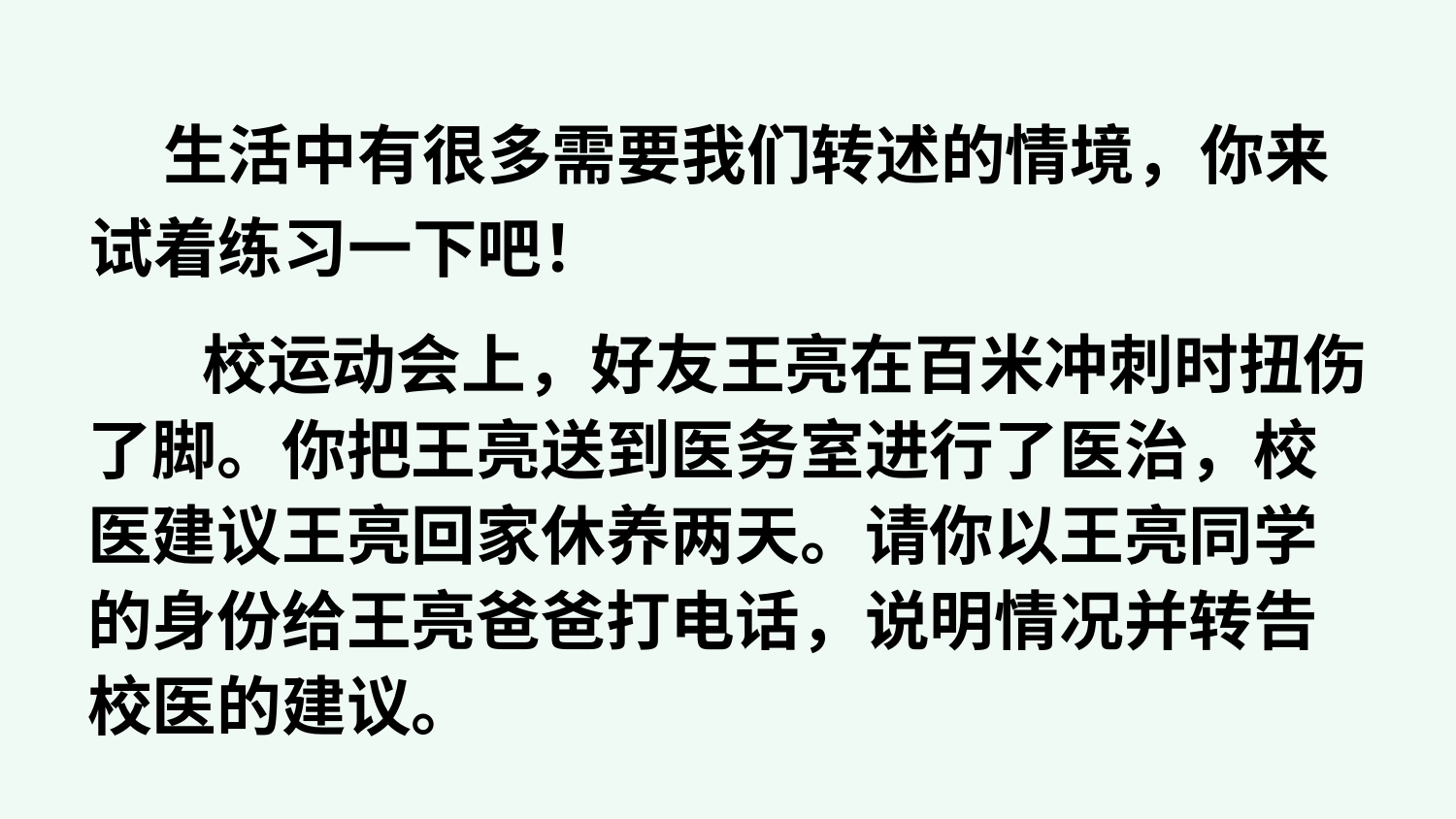

生活中有很多需要我们转述的情境，你来试着练习一下吧！
校运动会上，好友王亮在百米冲刺时扭伤了脚。你把王亮送到医务室进行了医治，校医建议王亮回家休养两天。请你以王亮同学的身份给王亮爸爸打电话，说明情况并转告校医的建议。